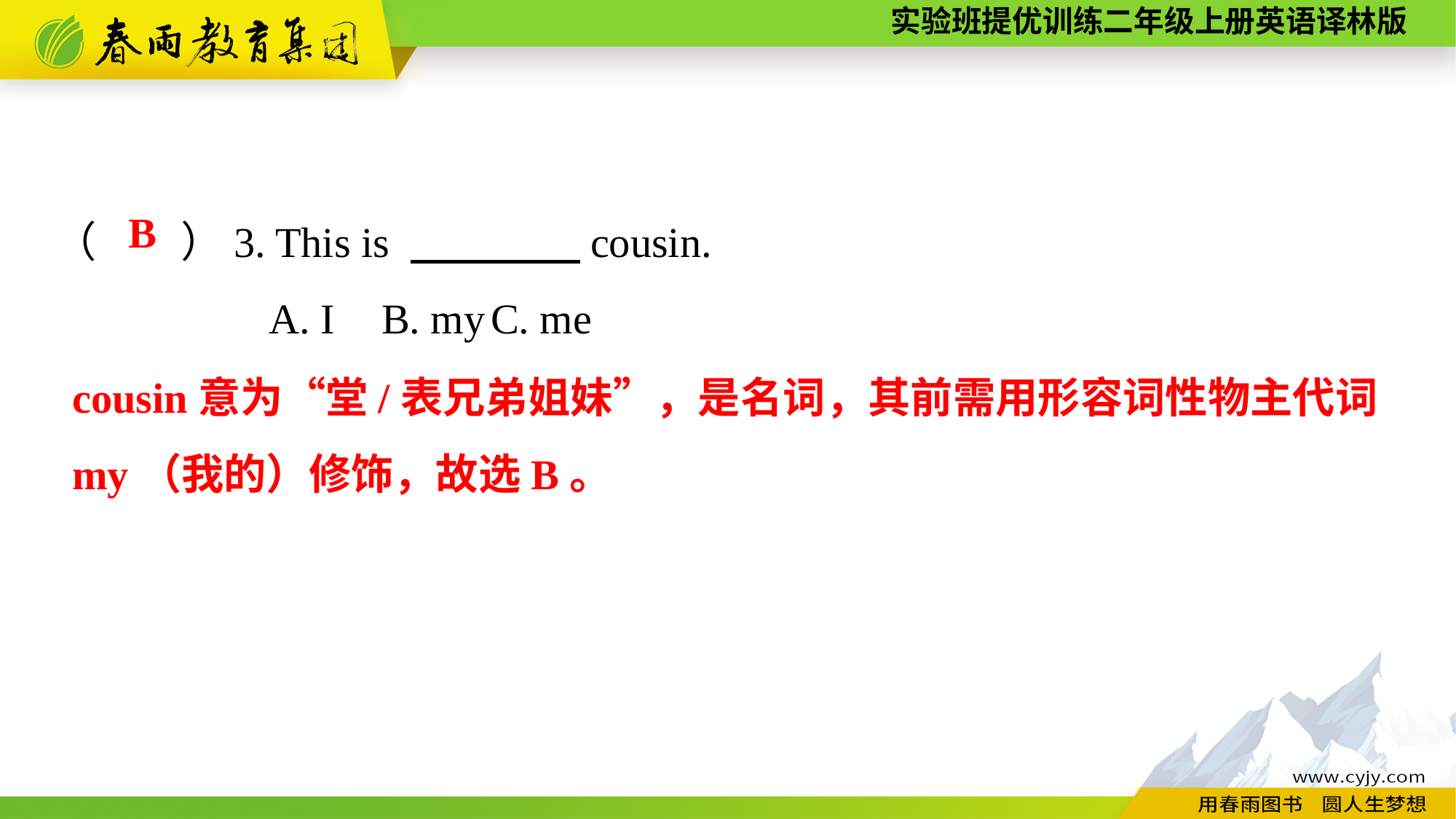

（　　）3. This is 　　　　cousin.
A. I	B. my	C. me
B
cousin意为“堂/表兄弟姐妹”，是名词，其前需用形容词性物主代词my（我的）修饰，故选B。